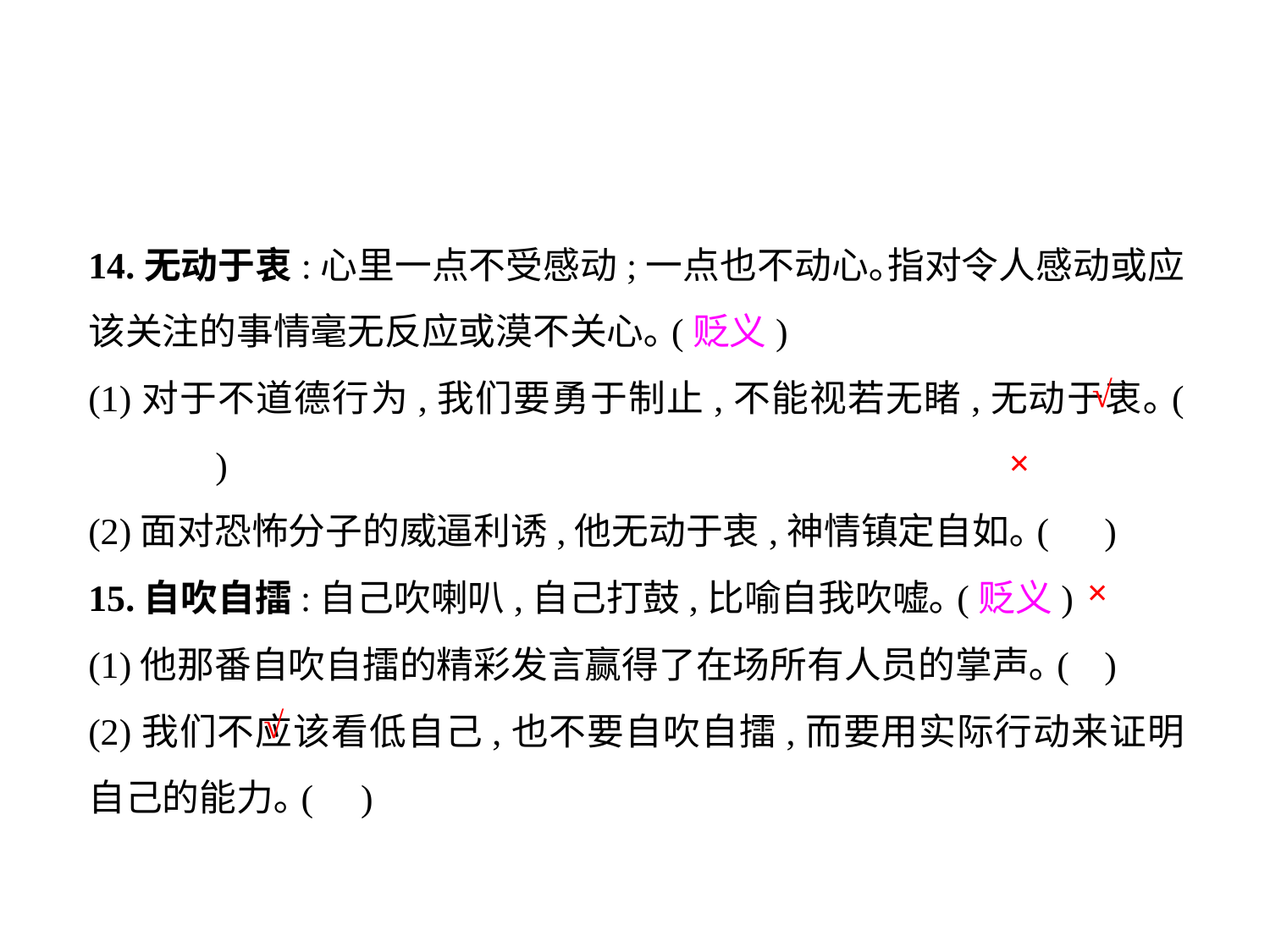

14.无动于衷:心里一点不受感动;一点也不动心｡指对令人感动或应该关注的事情毫无反应或漠不关心｡(贬义)
(1)对于不道德行为,我们要勇于制止,不能视若无睹,无动于衷｡(	)
(2)面对恐怖分子的威逼利诱,他无动于衷,神情镇定自如｡(	)
15.自吹自擂:自己吹喇叭,自己打鼓,比喻自我吹嘘｡(贬义)
(1)他那番自吹自擂的精彩发言赢得了在场所有人员的掌声｡(	)
(2)我们不应该看低自己,也不要自吹自擂,而要用实际行动来证明自己的能力｡(	  )
√
×
×
√